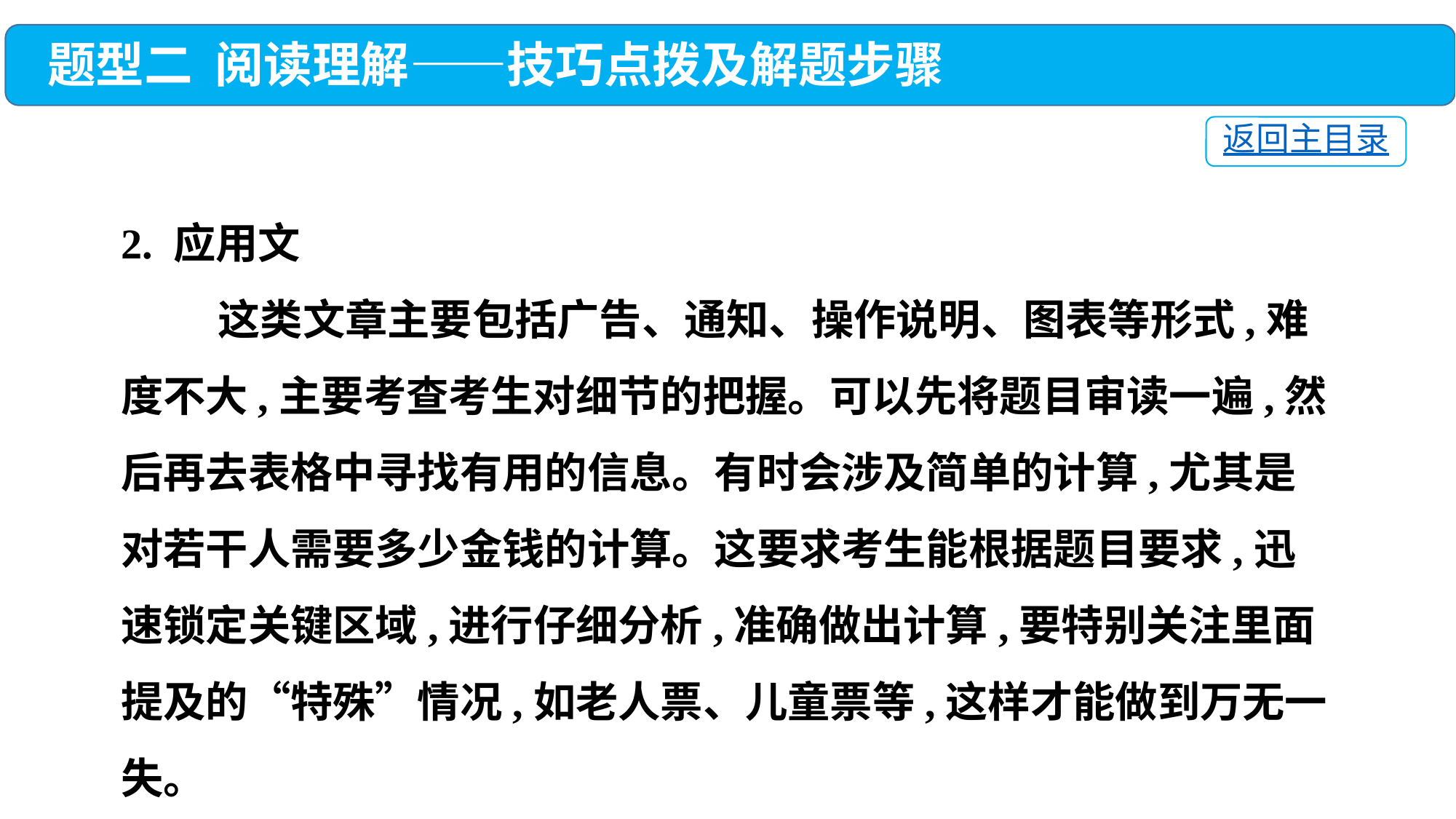

题型二  阅读理解——技巧点拨及解题步骤
返回主目录
2. 应用文
         这类文章主要包括广告、通知、操作说明、图表等形式,难度不大,主要考查考生对细节的把握。可以先将题目审读一遍,然后再去表格中寻找有用的信息。有时会涉及简单的计算,尤其是对若干人需要多少金钱的计算。这要求考生能根据题目要求,迅速锁定关键区域,进行仔细分析,准确做出计算,要特别关注里面提及的“特殊”情况,如老人票、儿童票等,这样才能做到万无一失。